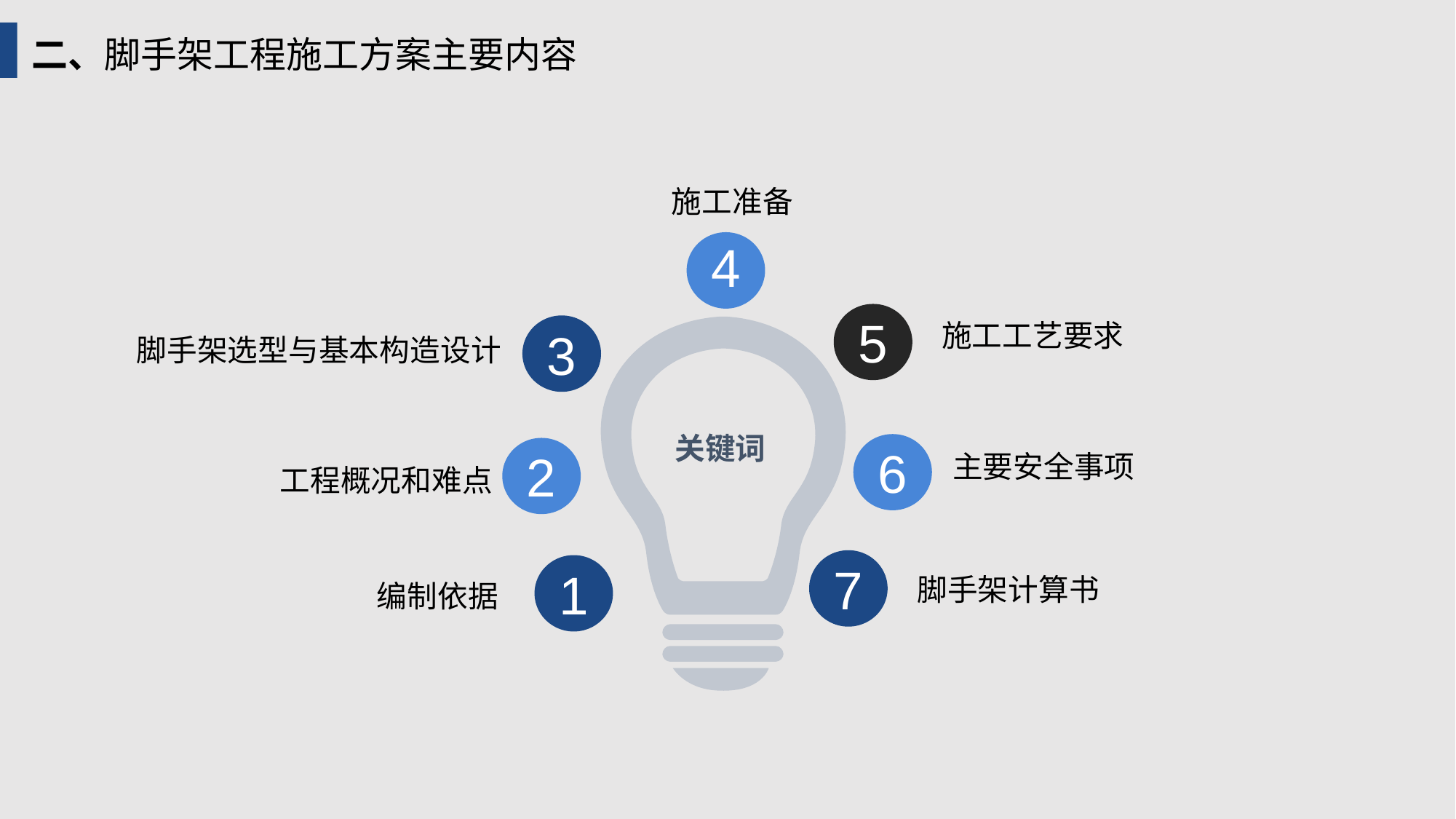

二、脚手架工程施工方案主要内容
施工准备
4
5
施工工艺要求
3

脚手架选型与基本构造设计
关键词
6
2
主要安全事项
工程概况和难点
7
1
脚手架计算书
编制依据